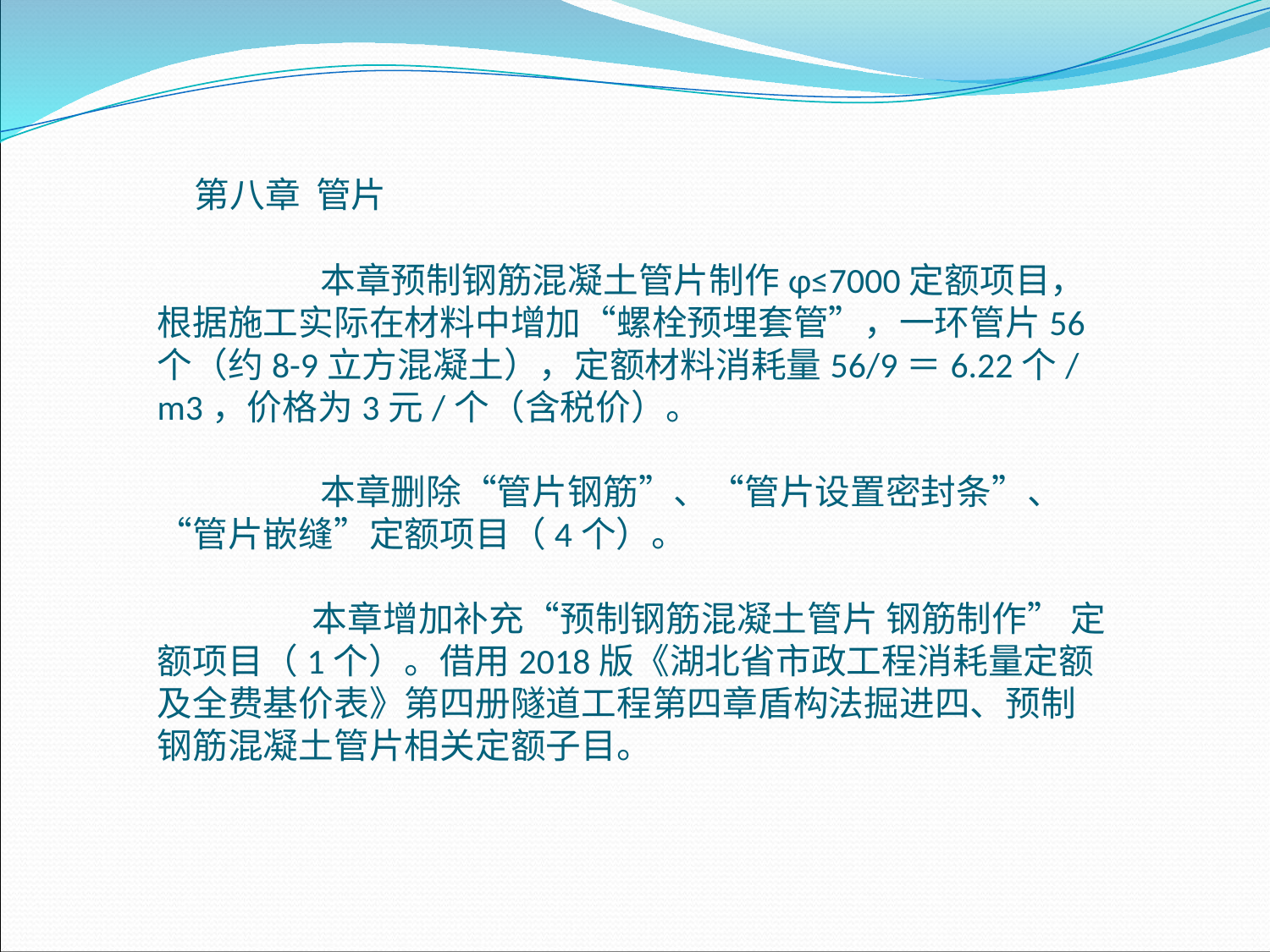

第八章  管片
               本章预制钢筋混凝土管片制作φ≤7000定额项目，根据施工实际在材料中增加“螺栓预埋套管”，一环管片56个（约8-9立方混凝土），定额材料消耗量56/9＝6.22个/m3，价格为3元/个（含税价）。
               本章删除“管片钢筋”、“管片设置密封条”、“管片嵌缝”定额项目（4个）。
              本章增加补充“预制钢筋混凝土管片 钢筋制作” 定额项目（1个）。借用2018版《湖北省市政工程消耗量定额及全费基价表》第四册隧道工程第四章盾构法掘进四、预制钢筋混凝土管片相关定额子目。
82